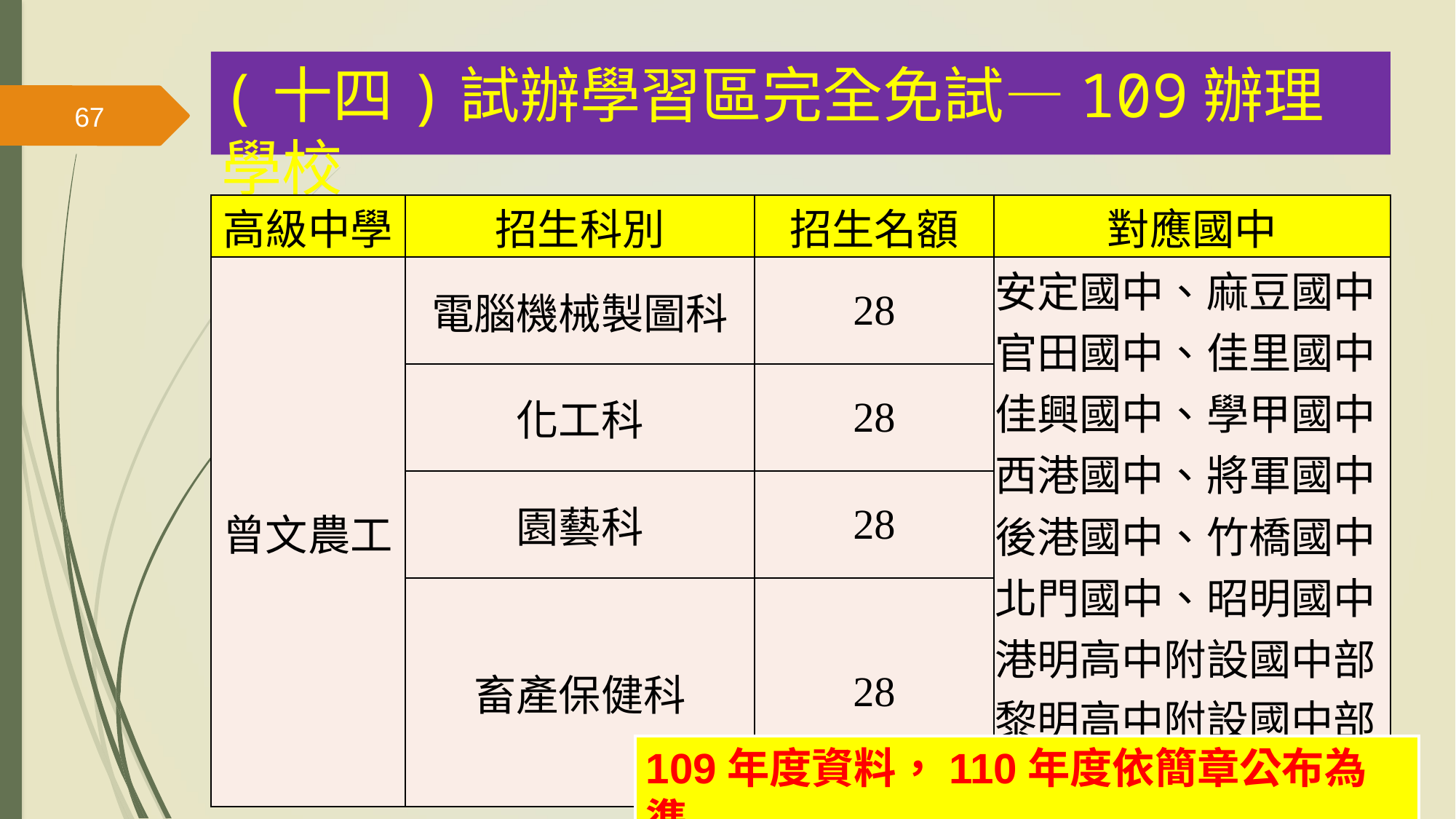

(十四)試辦學習區完全免試—109辦理學校
67
| 高級中學 | 招生科別 | 招生名額 | 對應國中 |
| --- | --- | --- | --- |
| 曾文農工 | 電腦機械製圖科 | 28 | 安定國中、麻豆國中官田國中、佳里國中佳興國中、學甲國中西港國中、將軍國中後港國中、竹橋國中北門國中、昭明國中港明高中附設國中部黎明高中附設國中部 |
|  | 化工科 | 28 |  |
|  | 園藝科 | 28 |  |
|  | 畜產保健科 | 28 |  |
109年度資料，110年度依簡章公布為準